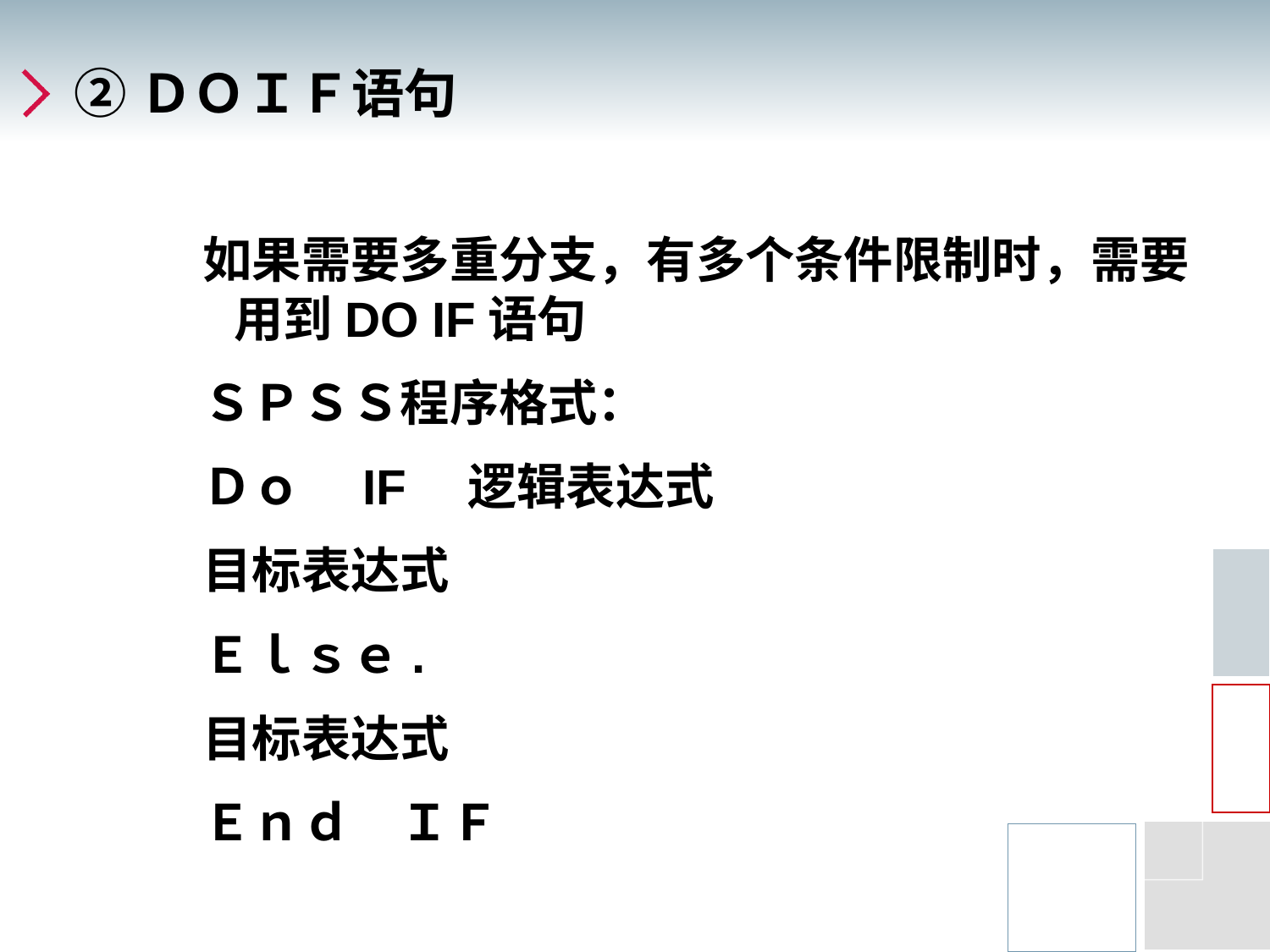

# ②ＤＯＩＦ语句
如果需要多重分支，有多个条件限制时，需要用到DO IF语句
ＳＰＳＳ程序格式：
Ｄｏ　IF　逻辑表达式
目标表达式
Ｅｌｓｅ.
目标表达式
Ｅｎｄ　ＩＦ